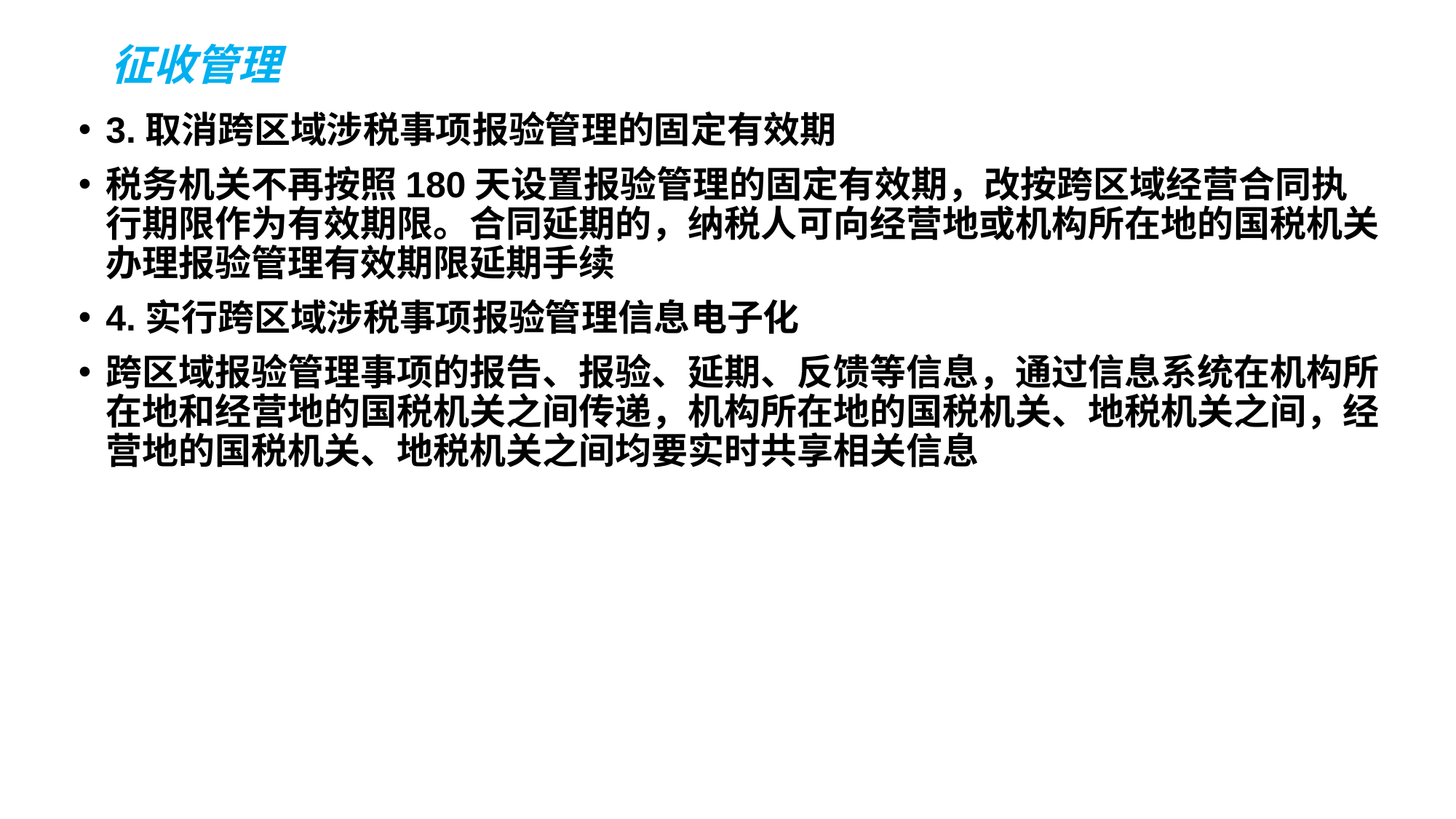

# 征收管理
3.取消跨区域涉税事项报验管理的固定有效期
税务机关不再按照180天设置报验管理的固定有效期，改按跨区域经营合同执行期限作为有效期限。合同延期的，纳税人可向经营地或机构所在地的国税机关办理报验管理有效期限延期手续
4.实行跨区域涉税事项报验管理信息电子化
跨区域报验管理事项的报告、报验、延期、反馈等信息，通过信息系统在机构所在地和经营地的国税机关之间传递，机构所在地的国税机关、地税机关之间，经营地的国税机关、地税机关之间均要实时共享相关信息